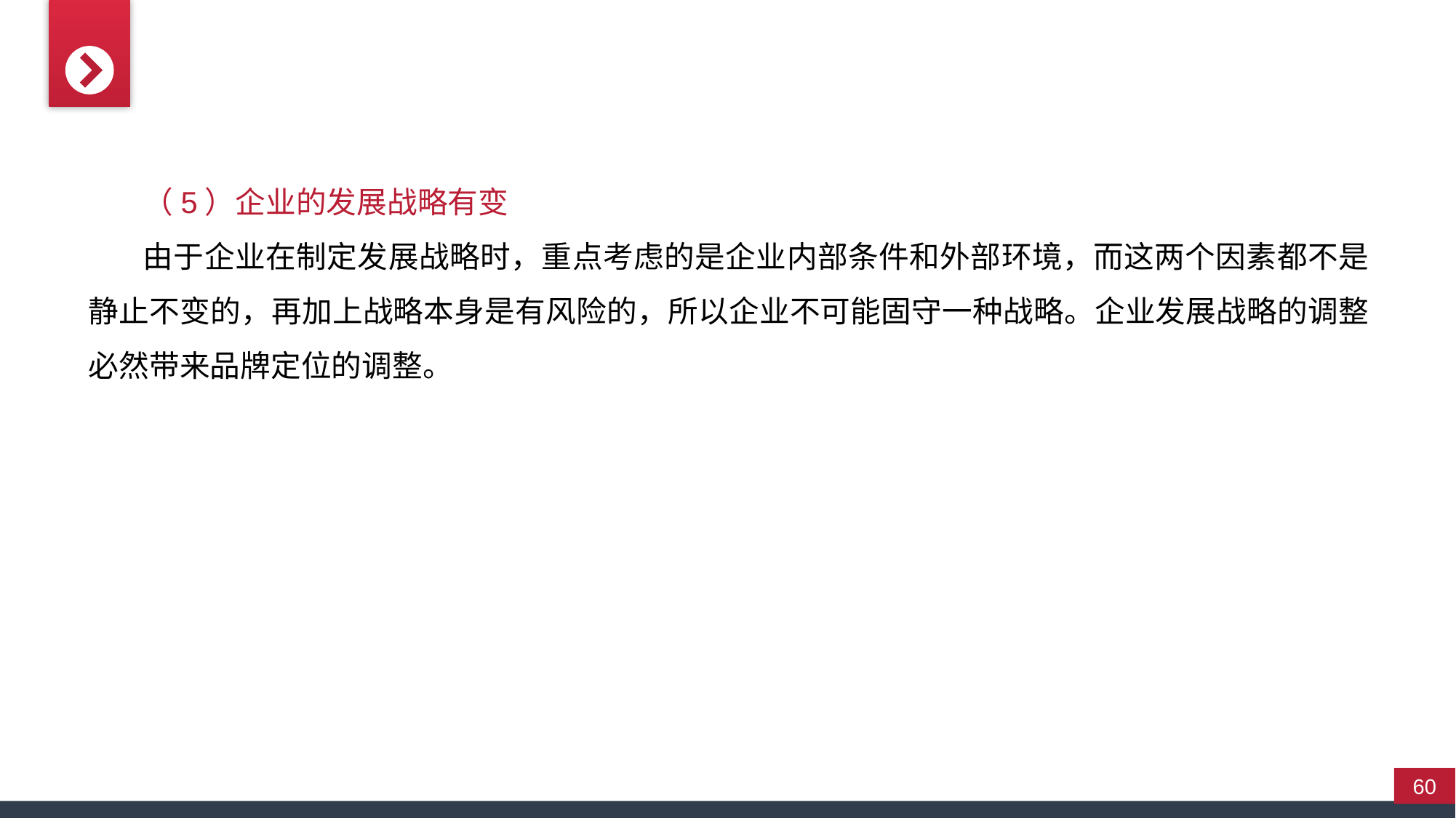

（5）企业的发展战略有变
由于企业在制定发展战略时，重点考虑的是企业内部条件和外部环境，而这两个因素都不是静止不变的，再加上战略本身是有风险的，所以企业不可能固守一种战略。企业发展战略的调整必然带来品牌定位的调整。